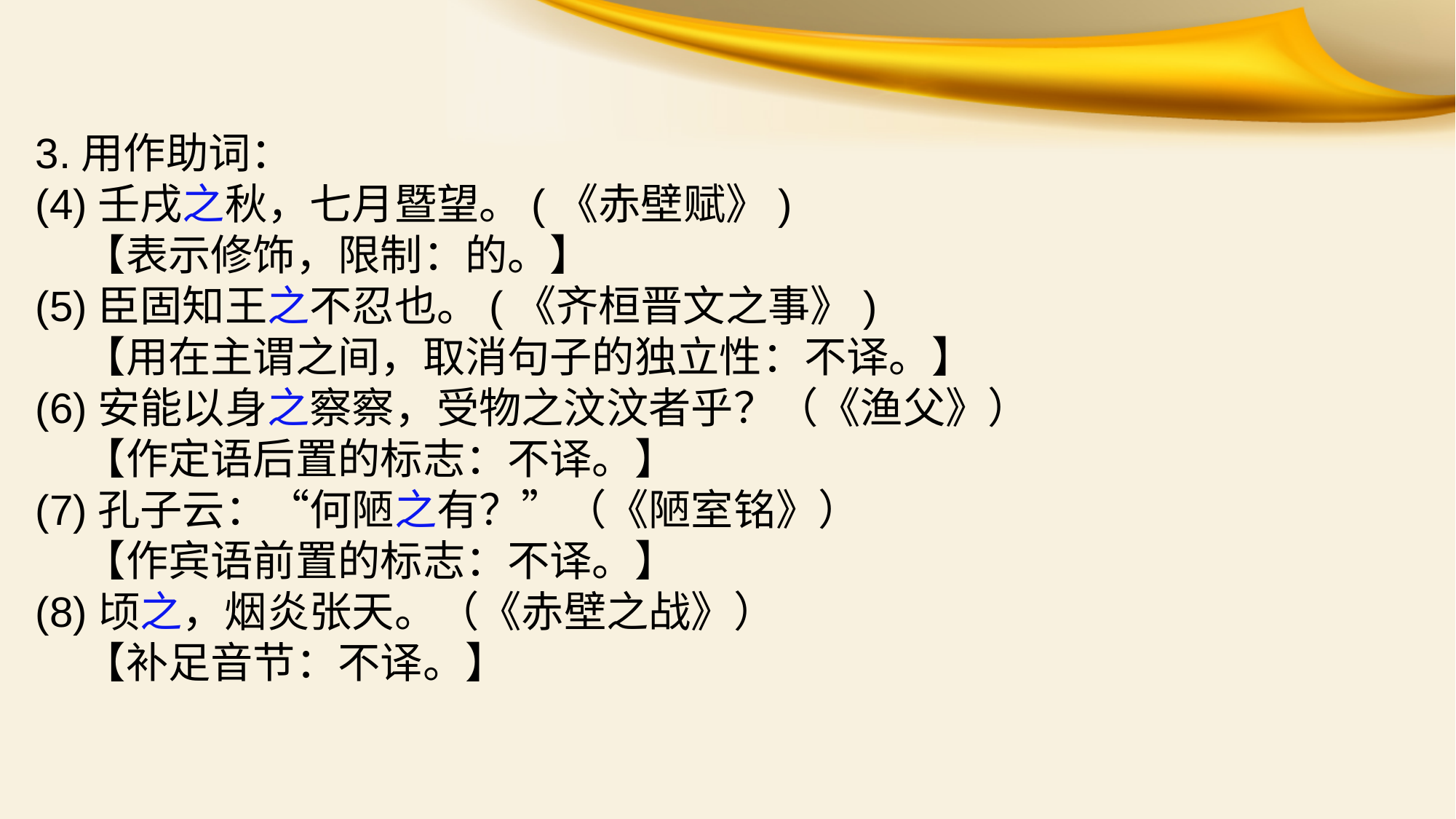

3.用作助词：
(4)壬戌之秋，七月暨望。(《赤壁赋》)
    【表示修饰，限制：的。】
(5)臣固知王之不忍也。(《齐桓晋文之事》)
    【用在主谓之间，取消句子的独立性：不译。】
(6)安能以身之察察，受物之汶汶者乎？（《渔父》）
    【作定语后置的标志：不译。】
(7)孔子云：“何陋之有？”（《陋室铭》）
    【作宾语前置的标志：不译。】
(8)顷之，烟炎张天。（《赤壁之战》）
    【补足音节：不译。】